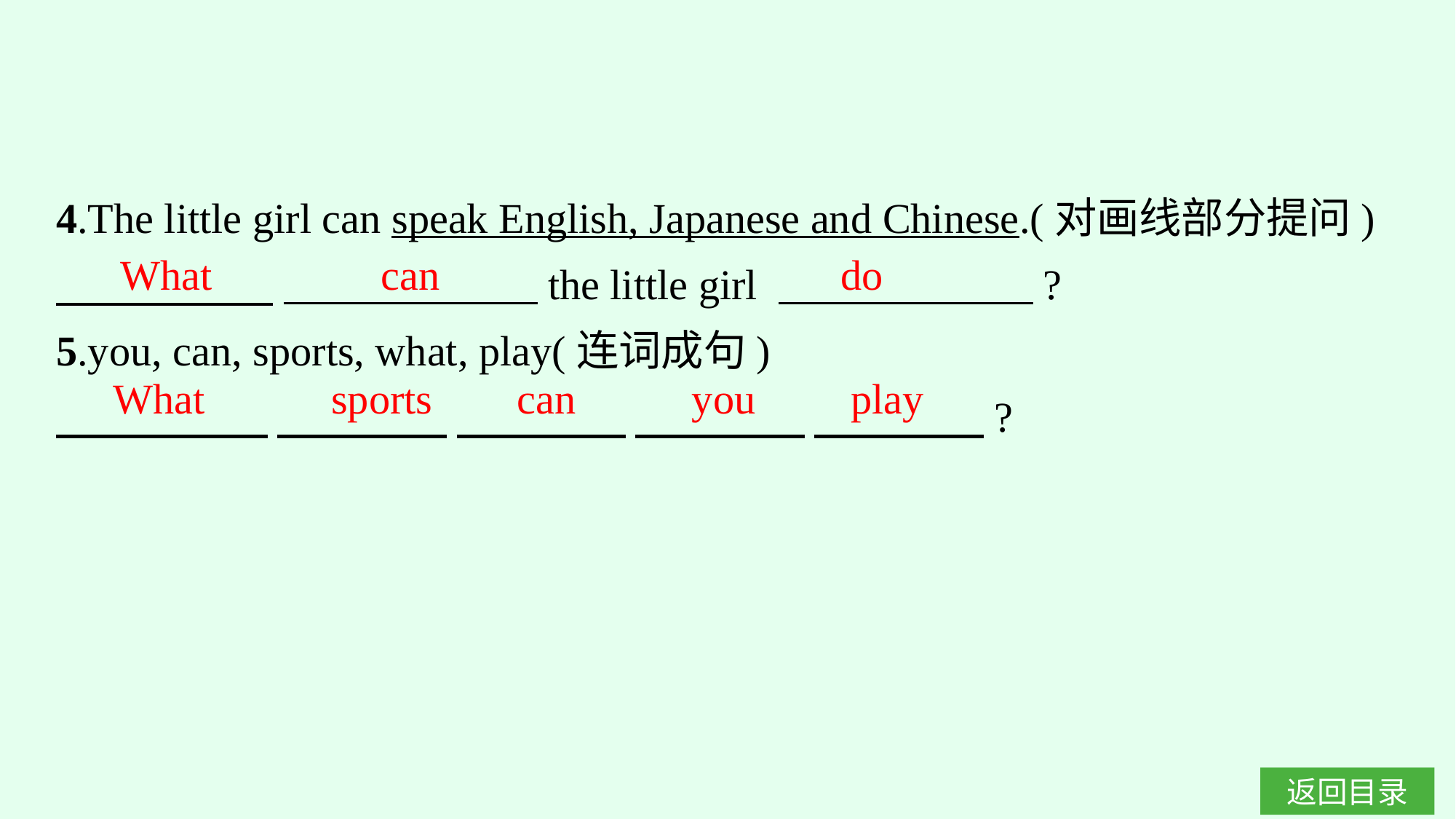

4.The little girl can speak English, Japanese and Chinese.(对画线部分提问)
　　　     　 　　　　　　the little girl 　　　　　　?
5.you, can, sports, what, play(连词成句)
　　　　　 　　　　 　　　　 　　　　 　　　　?
What                can                                      do
What            sports        can           you         play